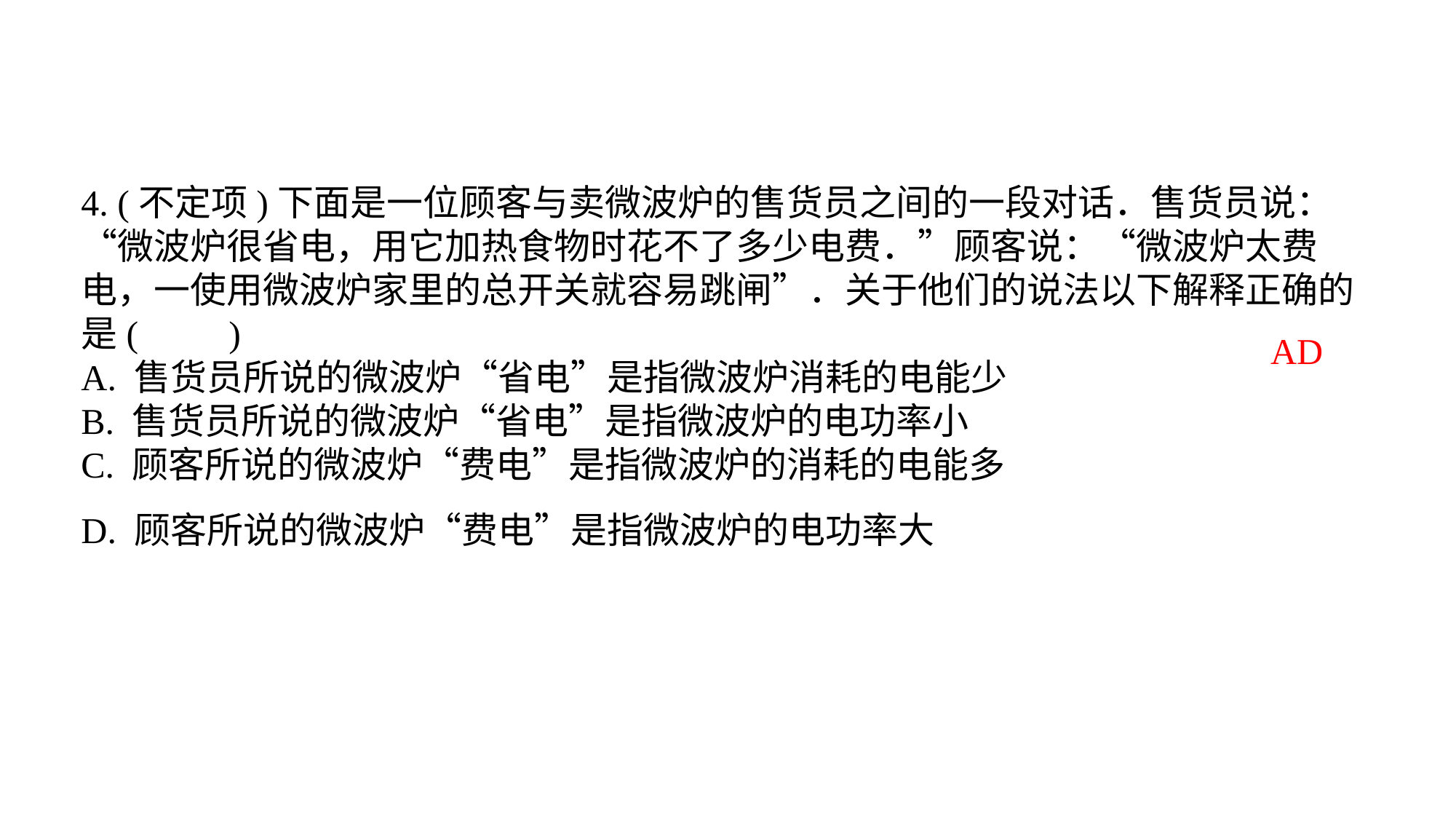

4. (不定项)下面是一位顾客与卖微波炉的售货员之间的一段对话．售货员说：“微波炉很省电，用它加热食物时花不了多少电费．”顾客说：“微波炉太费电，一使用微波炉家里的总开关就容易跳闸”．关于他们的说法以下解释正确的是(　　)A. 售货员所说的微波炉“省电”是指微波炉消耗的电能少B. 售货员所说的微波炉“省电”是指微波炉的电功率小C. 顾客所说的微波炉“费电”是指微波炉的消耗的电能多D. 顾客所说的微波炉“费电”是指微波炉的电功率大
AD